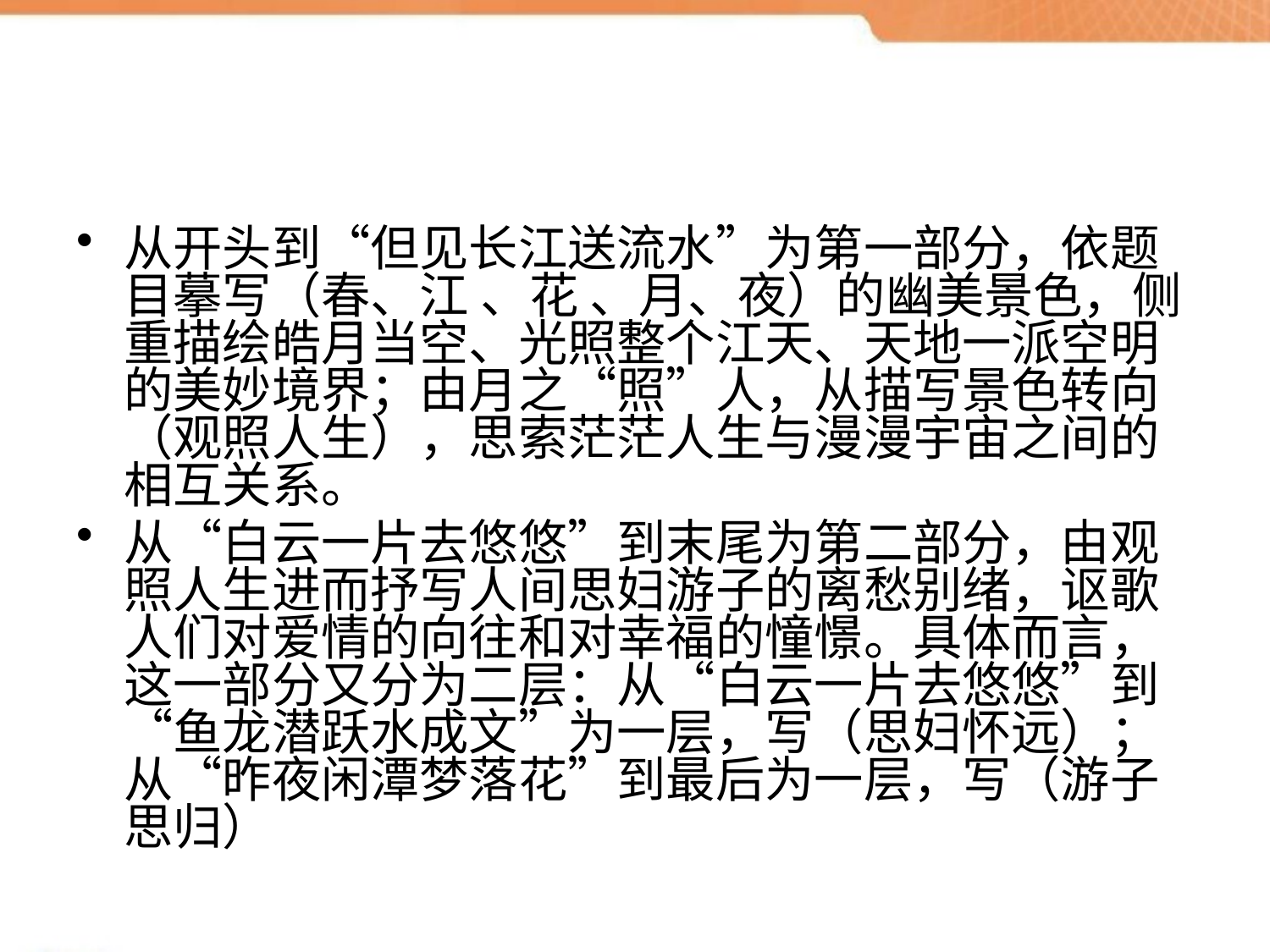

#
从开头到“但见长江送流水”为第一部分，依题目摹写（春、江 、花 、月、夜）的幽美景色，侧重描绘皓月当空、光照整个江天、天地一派空明的美妙境界；由月之“照”人，从描写景色转向（观照人生），思索茫茫人生与漫漫宇宙之间的相互关系。
从“白云一片去悠悠”到末尾为第二部分，由观照人生进而抒写人间思妇游子的离愁别绪，讴歌人们对爱情的向往和对幸福的憧憬。具体而言，这一部分又分为二层：从“白云一片去悠悠”到“鱼龙潜跃水成文”为一层，写（思妇怀远）；从“昨夜闲潭梦落花”到最后为一层，写（游子思归）